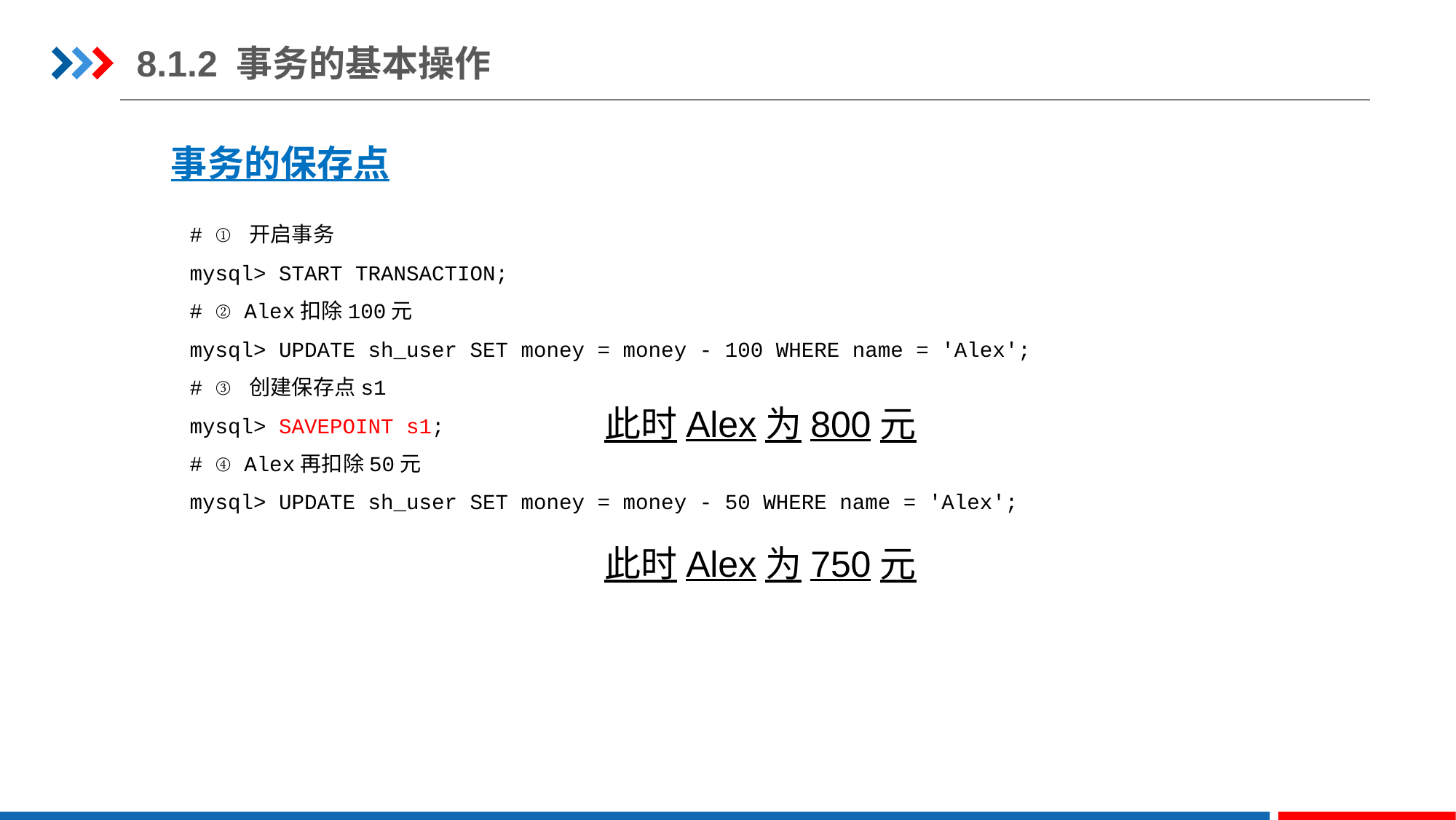

8.1.2 事务的基本操作
事务的保存点
# ① 开启事务
mysql> START TRANSACTION;
# ② Alex扣除100元
mysql> UPDATE sh_user SET money = money - 100 WHERE name = 'Alex';
# ③ 创建保存点s1
mysql> SAVEPOINT s1;
# ④ Alex再扣除50元
mysql> UPDATE sh_user SET money = money - 50 WHERE name = 'Alex';
此时Alex为800元
此时Alex为750元